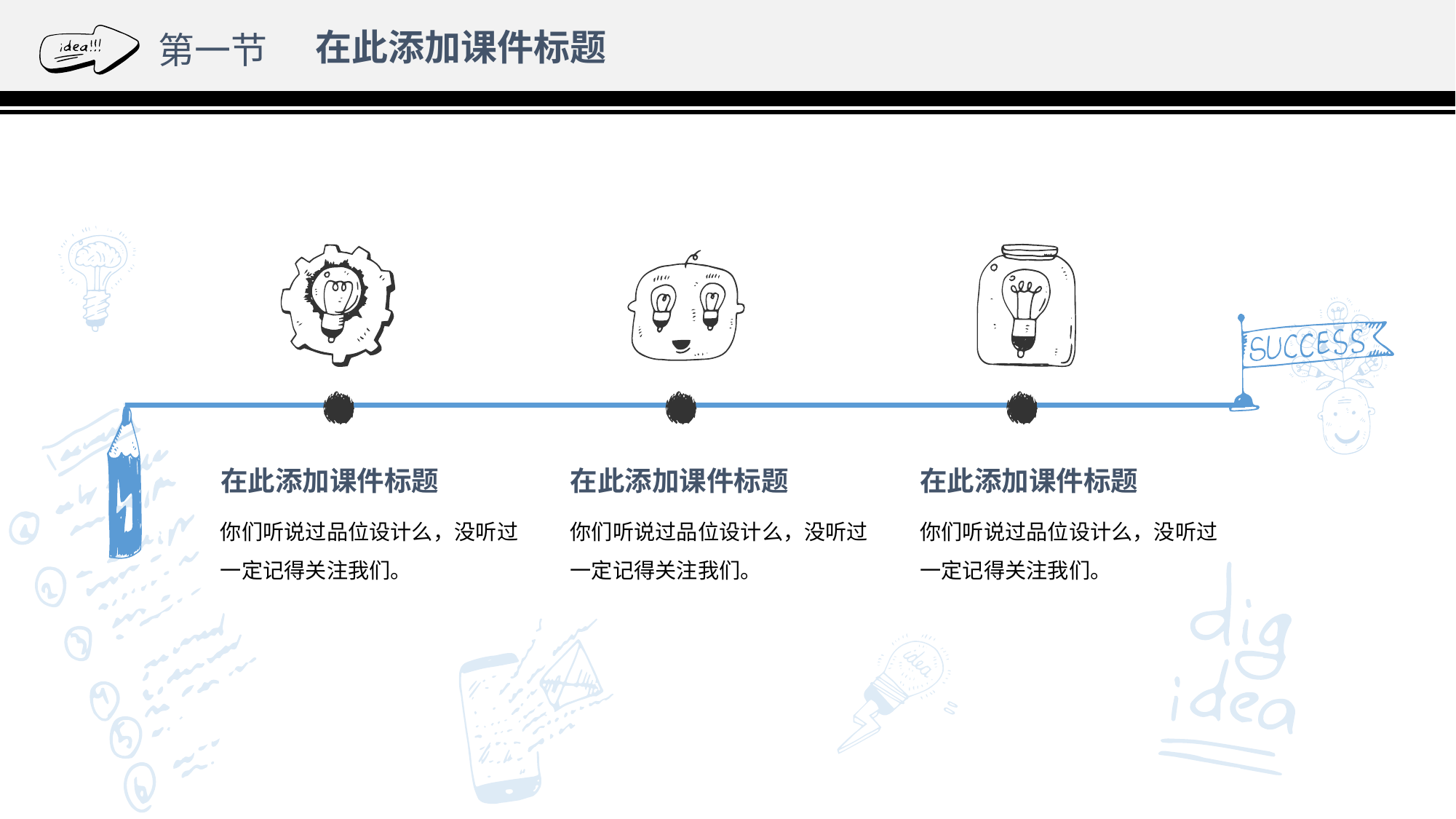

在此添加课件标题
第一节

在此添加课件标题
你们听说过品位设计么，没听过一定记得关注我们。
在此添加课件标题
你们听说过品位设计么，没听过一定记得关注我们。
在此添加课件标题
你们听说过品位设计么，没听过一定记得关注我们。